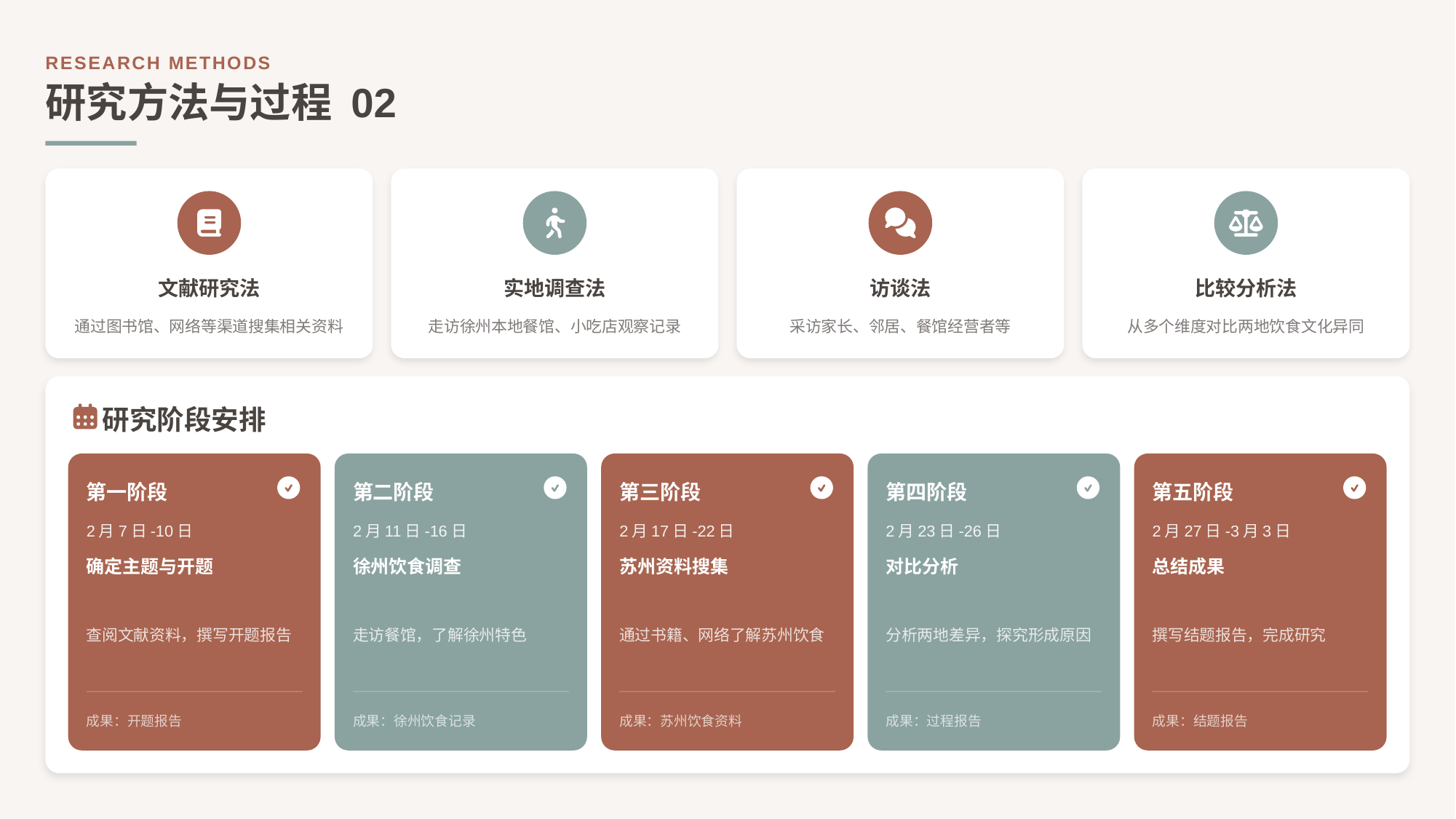

RESEARCH METHODS
研究方法与过程 02

文献研究法
实地调查法
访谈法
比较分析法
通过图书馆、网络等渠道搜集相关资料
走访徐州本地餐馆、小吃店观察记录
采访家长、邻居、餐馆经营者等
从多个维度对比两地饮食文化异同

研究阶段安排

第一阶段
第二阶段
第三阶段
第四阶段
第五阶段

2月7日-10日
2月11日-16日
2月17日-22日
2月23日-26日
2月27日-3月3日
确定主题与开题
徐州饮食调查
苏州资料搜集
对比分析
总结成果
查阅文献资料，撰写开题报告
走访餐馆，了解徐州特色
通过书籍、网络了解苏州饮食
分析两地差异，探究形成原因
撰写结题报告，完成研究

成果：开题报告
成果：徐州饮食记录
成果：苏州饮食资料
成果：过程报告
成果：结题报告